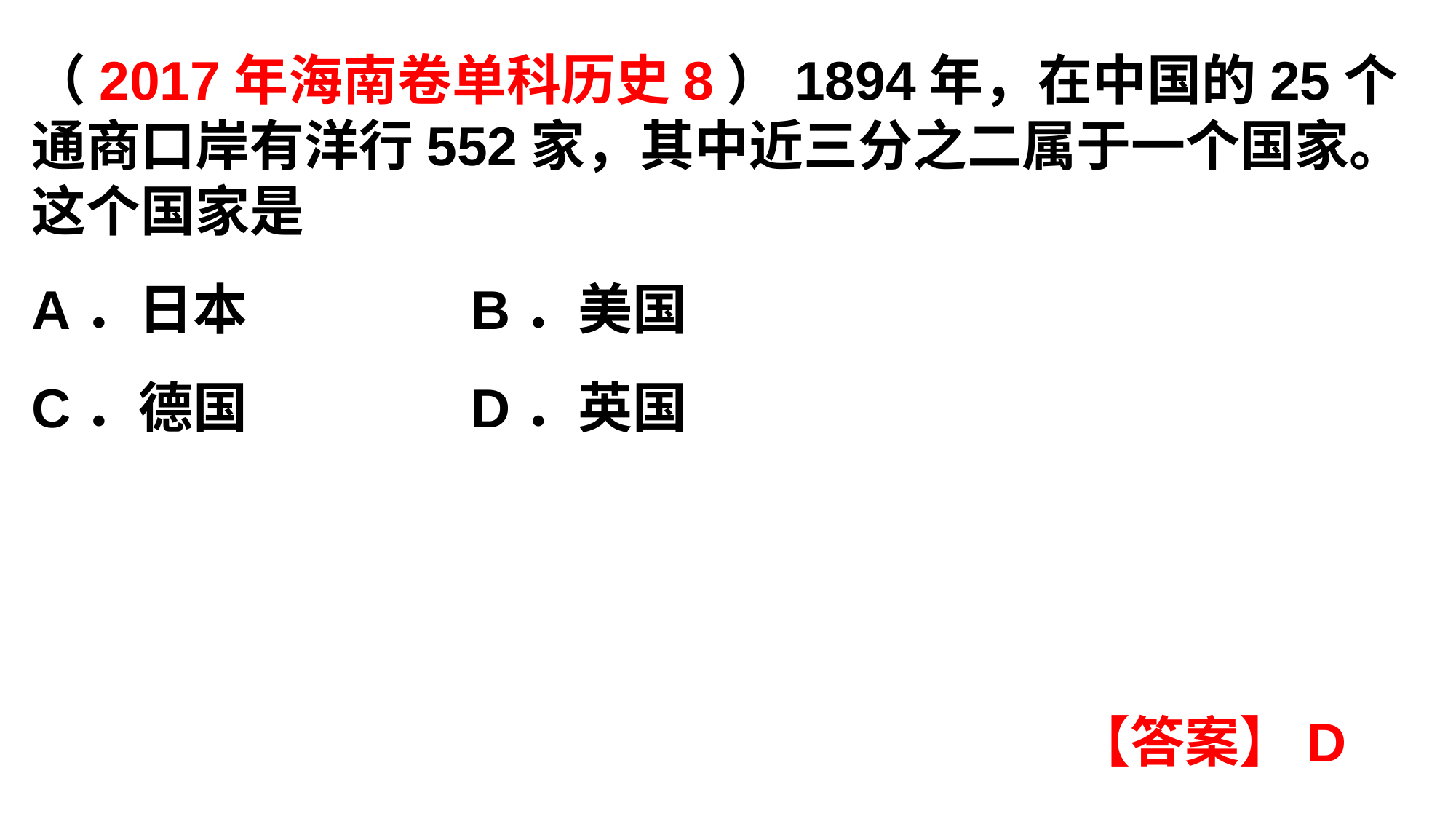

（2017年海南卷单科历史8）1894年，在中国的25个通商口岸有洋行552家，其中近三分之二属于一个国家。这个国家是 A．日本                 B．美国
C．德国                 D．英国

【答案】D